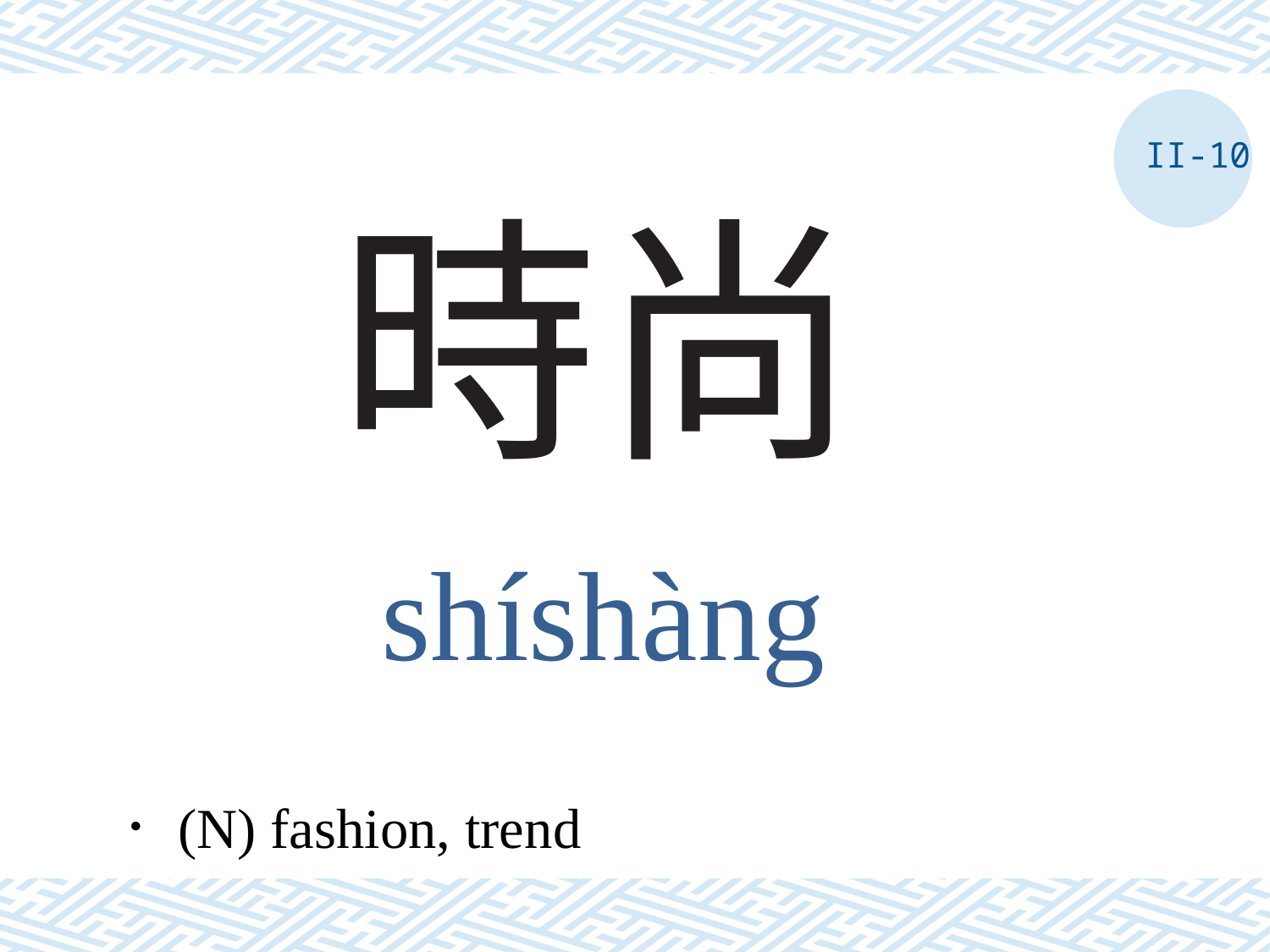

II-10

# 時尚
shíshàng
．(N) fashion, trend